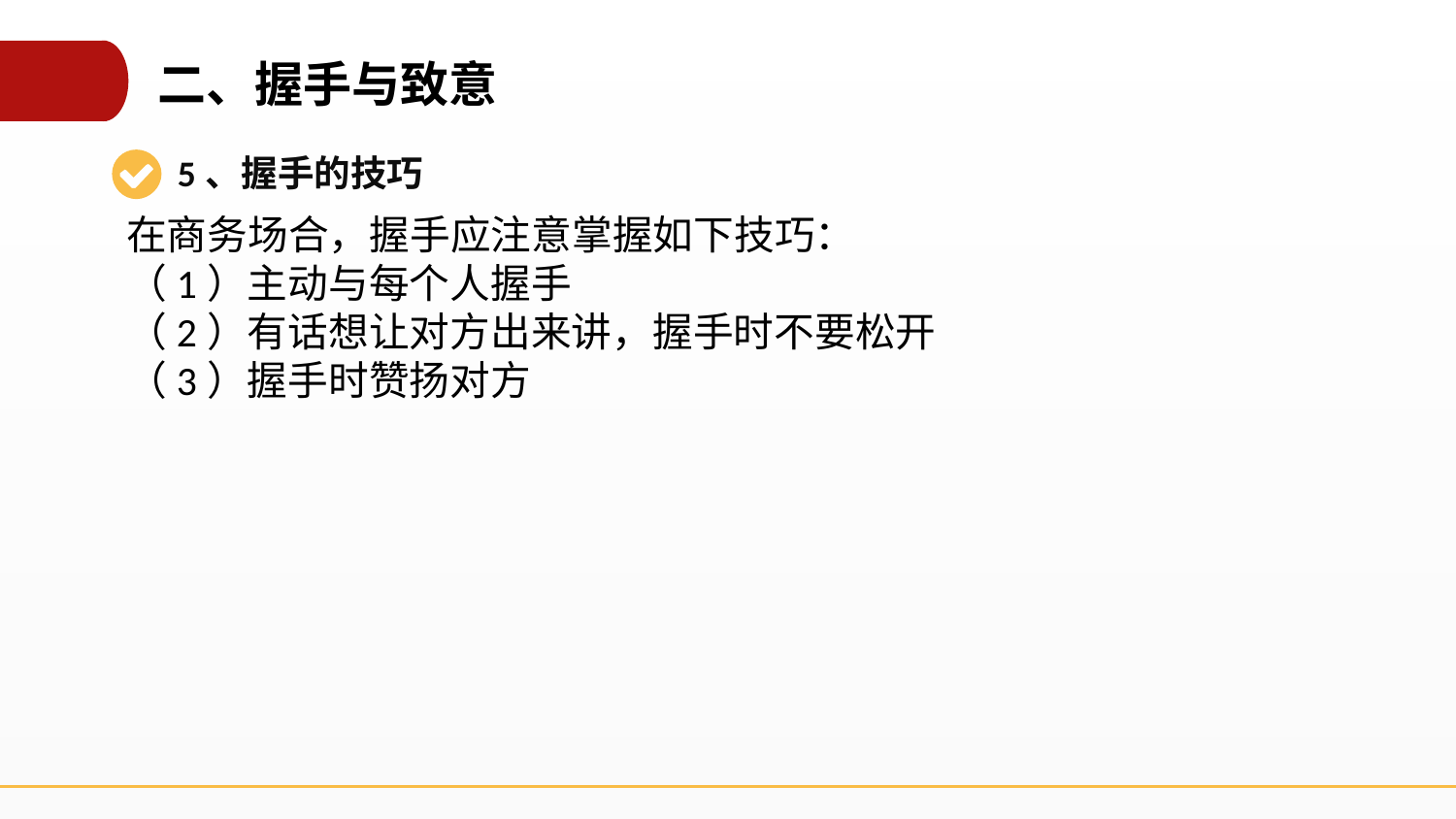

二、握手与致意

5、握手的技巧
在商务场合，握手应注意掌握如下技巧：
（1）主动与每个人握手
（2）有话想让对方出来讲，握手时不要松开
（3）握手时赞扬对方